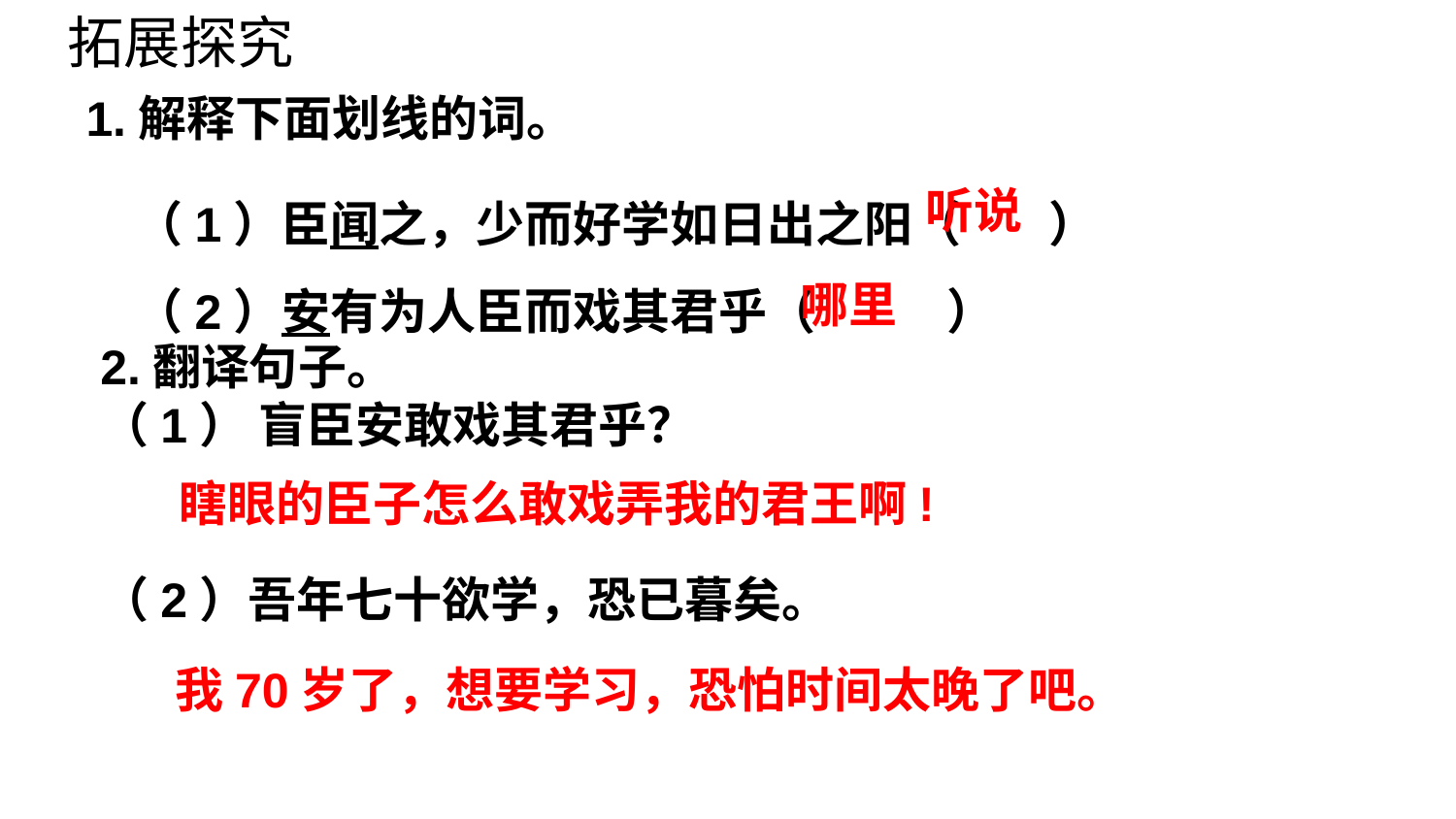

拓展探究
1.解释下面划线的词。
（1）臣闻之，少而好学如日出之阳（        ）
（2）安有为人臣而戏其君乎（            ）
听说
哪里
2.翻译句子。
（1） 盲臣安敢戏其君乎？

（2）吾年七十欲学，恐已暮矣。

瞎眼的臣子怎么敢戏弄我的君王啊!
我70岁了，想要学习，恐怕时间太晚了吧。